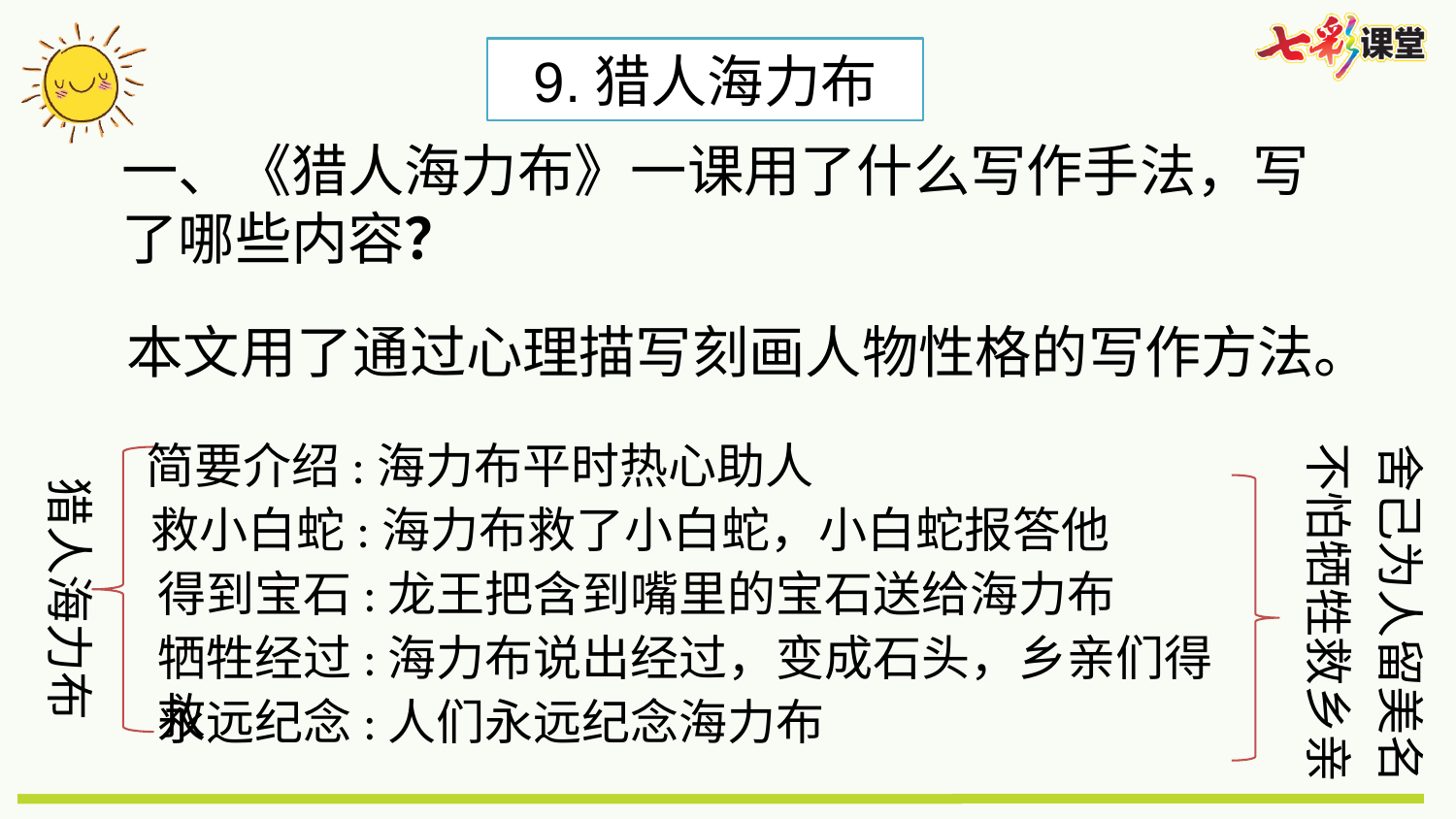

9.猎人海力布
一、《猎人海力布》一课用了什么写作手法，写了哪些内容？
本文用了通过心理描写刻画人物性格的写作方法。
简要介绍:海力布平时热心助人
不怕牺牲救乡亲
舍己为人留美名

猎人海力布

救小白蛇:海力布救了小白蛇，小白蛇报答他
得到宝石:龙王把含到嘴里的宝石送给海力布
牺牲经过:海力布说出经过，变成石头，乡亲们得救
永远纪念:人们永远纪念海力布